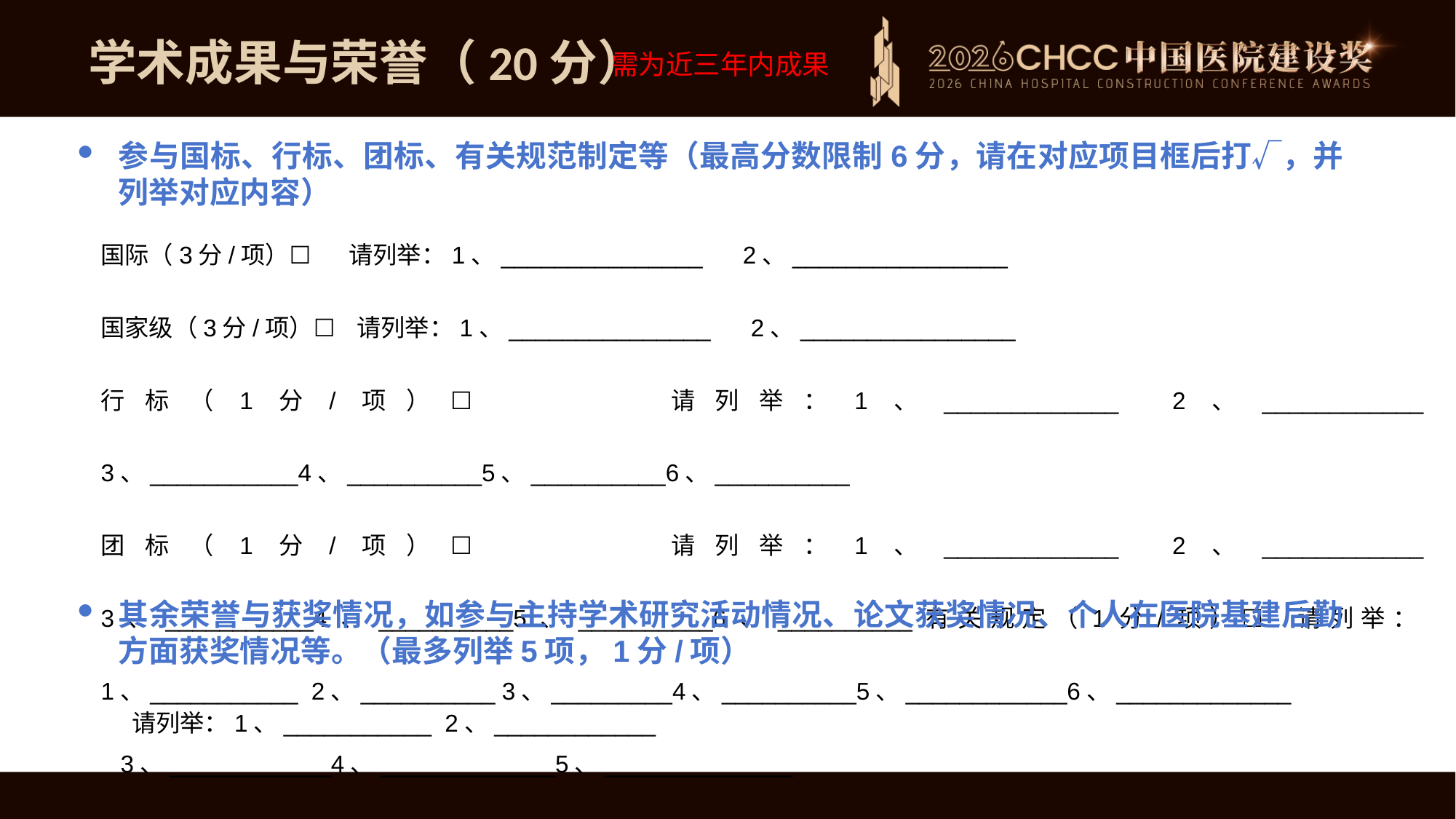

学术成果与荣誉（20分）
需为近三年内成果
参与国标、行标、团标、有关规范制定等（最高分数限制6分，请在对应项目框后打√，并列举对应内容）
国际（3分/项）☐       请列举：1、_______________      2、________________
国家级（3分/项）☐    请列举：1、_______________      2、________________
行标（1分/项）☐       请列举：1、_____________  2、____________ 3、___________4、__________5、__________6、__________
团标（1分/项）☐       请列举：1、_____________  2、____________ 3、___________4、__________5、__________6、__________有关规定（1分/项）☐  请列举：1、___________  2、__________ 3、_________4、__________5、____________6、_____________
其余荣誉与获奖情况，如参与主持学术研究活动情况、论文获奖情况、个人在医院基建后勤方面获奖情况等。（最多列举5项，1分/项）
 请列举：1、___________  2、____________ 3、____________4、_____________5、______________